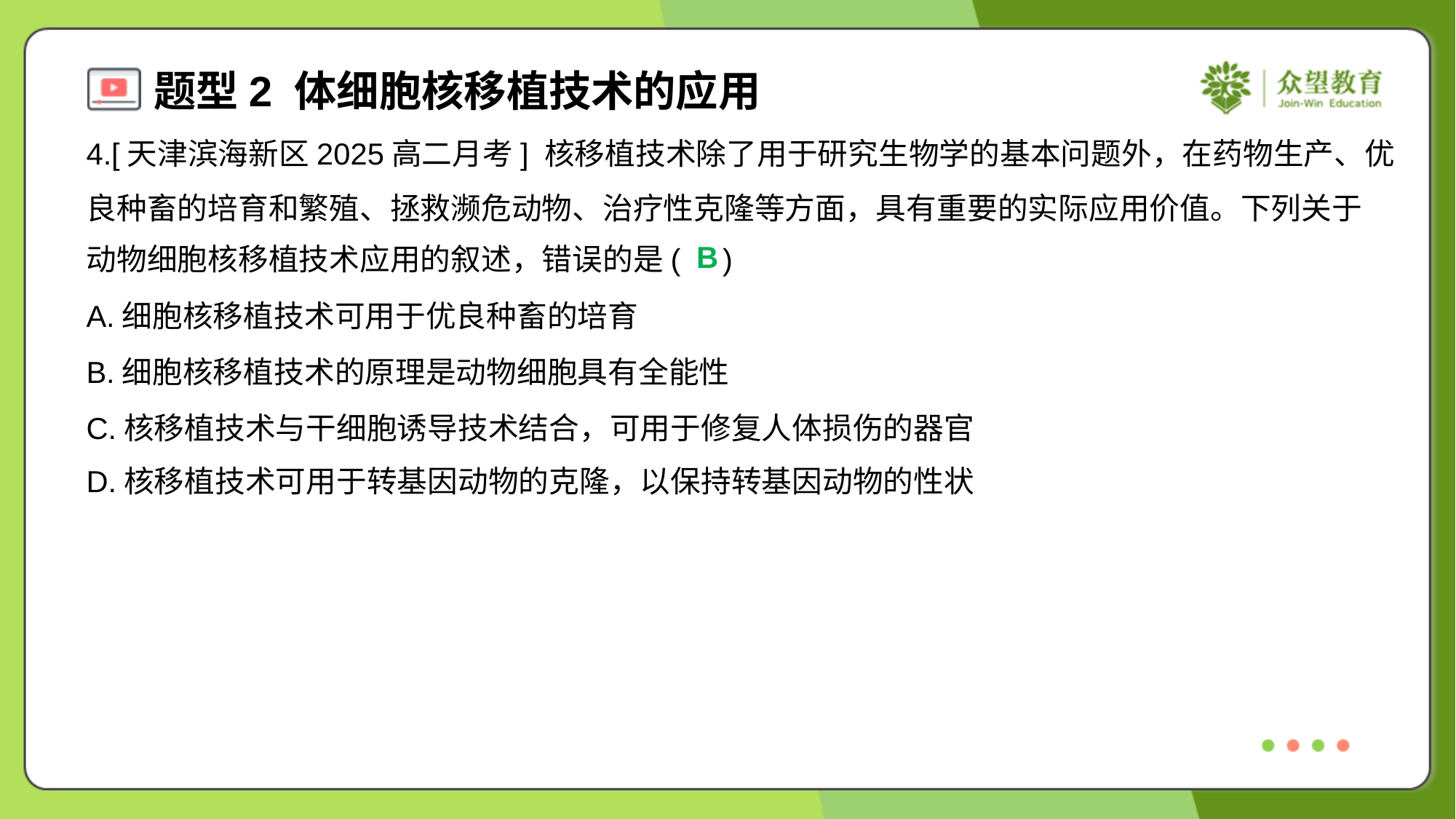

4.[天津滨海新区2025高二月考] 核移植技术除了用于研究生物学的基本问题外，在药物生产、优
良种畜的培育和繁殖、拯救濒危动物、治疗性克隆等方面，具有重要的实际应用价值。下列关于
动物细胞核移植技术应用的叙述，错误的是(     )
B
A.细胞核移植技术可用于优良种畜的培育
B.细胞核移植技术的原理是动物细胞具有全能性
C.核移植技术与干细胞诱导技术结合，可用于修复人体损伤的器官
D.核移植技术可用于转基因动物的克隆，以保持转基因动物的性状